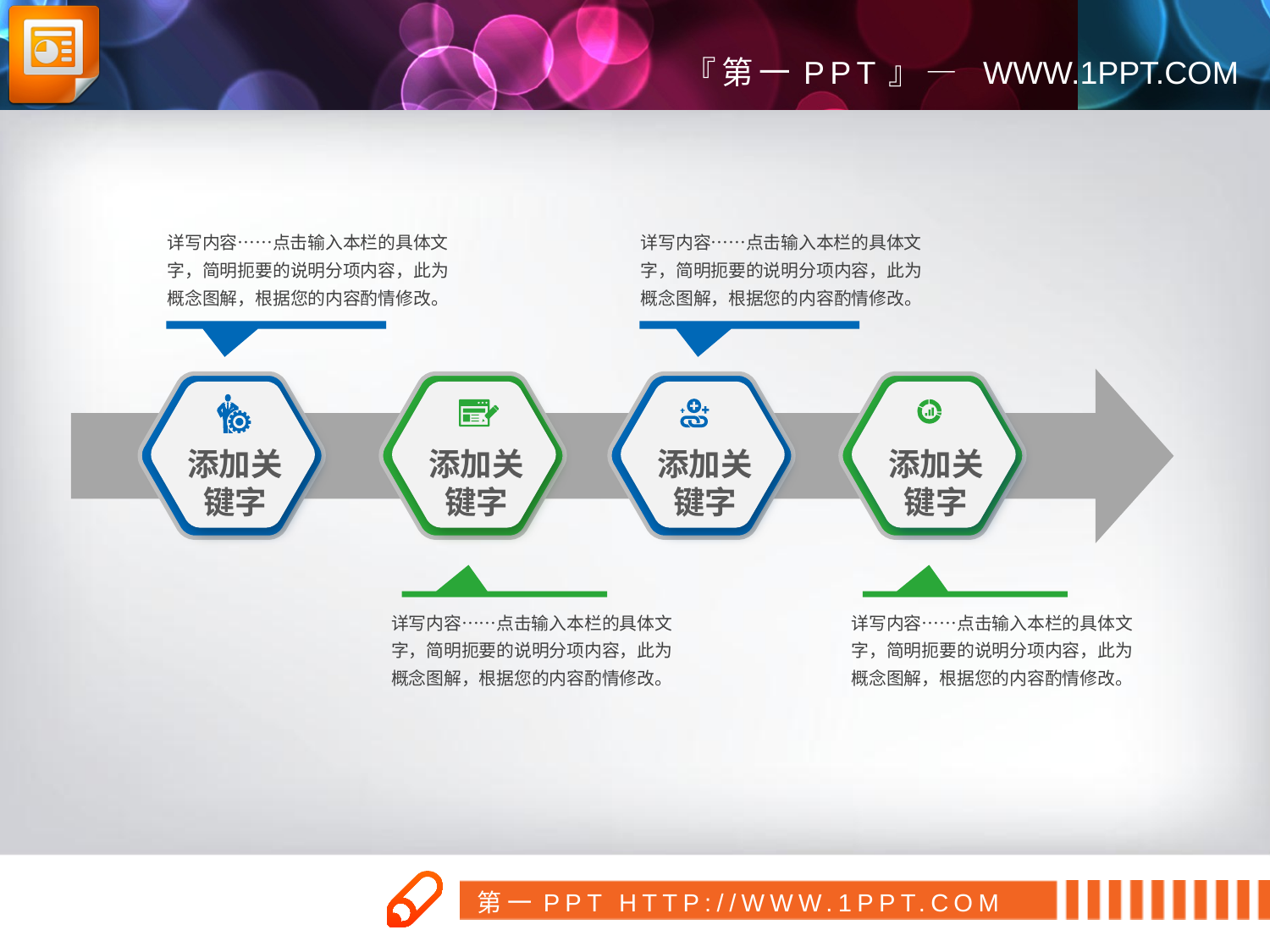

详写内容……点击输入本栏的具体文字，简明扼要的说明分项内容，此为概念图解，根据您的内容酌情修改。
详写内容……点击输入本栏的具体文字，简明扼要的说明分项内容，此为概念图解，根据您的内容酌情修改。

添加关键字
添加关键字
添加关键字
添加关键字

详写内容……点击输入本栏的具体文字，简明扼要的说明分项内容，此为概念图解，根据您的内容酌情修改。
详写内容……点击输入本栏的具体文字，简明扼要的说明分项内容，此为概念图解，根据您的内容酌情修改。